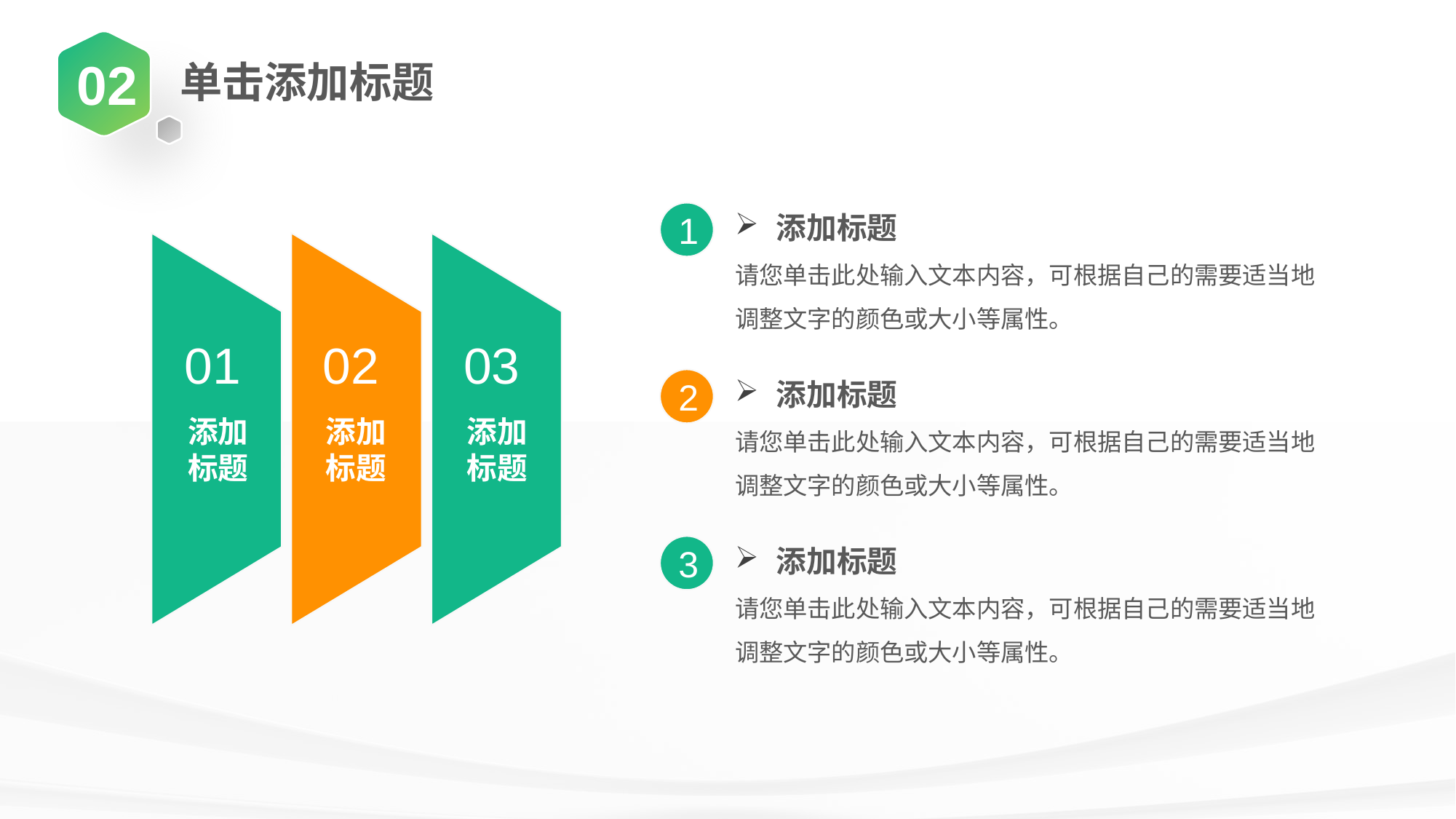

02
单击添加标题
添加标题
请您单击此处输入文本内容，可根据自己的需要适当地调整文字的颜色或大小等属性。
1
添加标题
请您单击此处输入文本内容，可根据自己的需要适当地调整文字的颜色或大小等属性。
2
添加标题
请您单击此处输入文本内容，可根据自己的需要适当地调整文字的颜色或大小等属性。
3

01
添加
标题

02
添加
标题

03
添加
标题